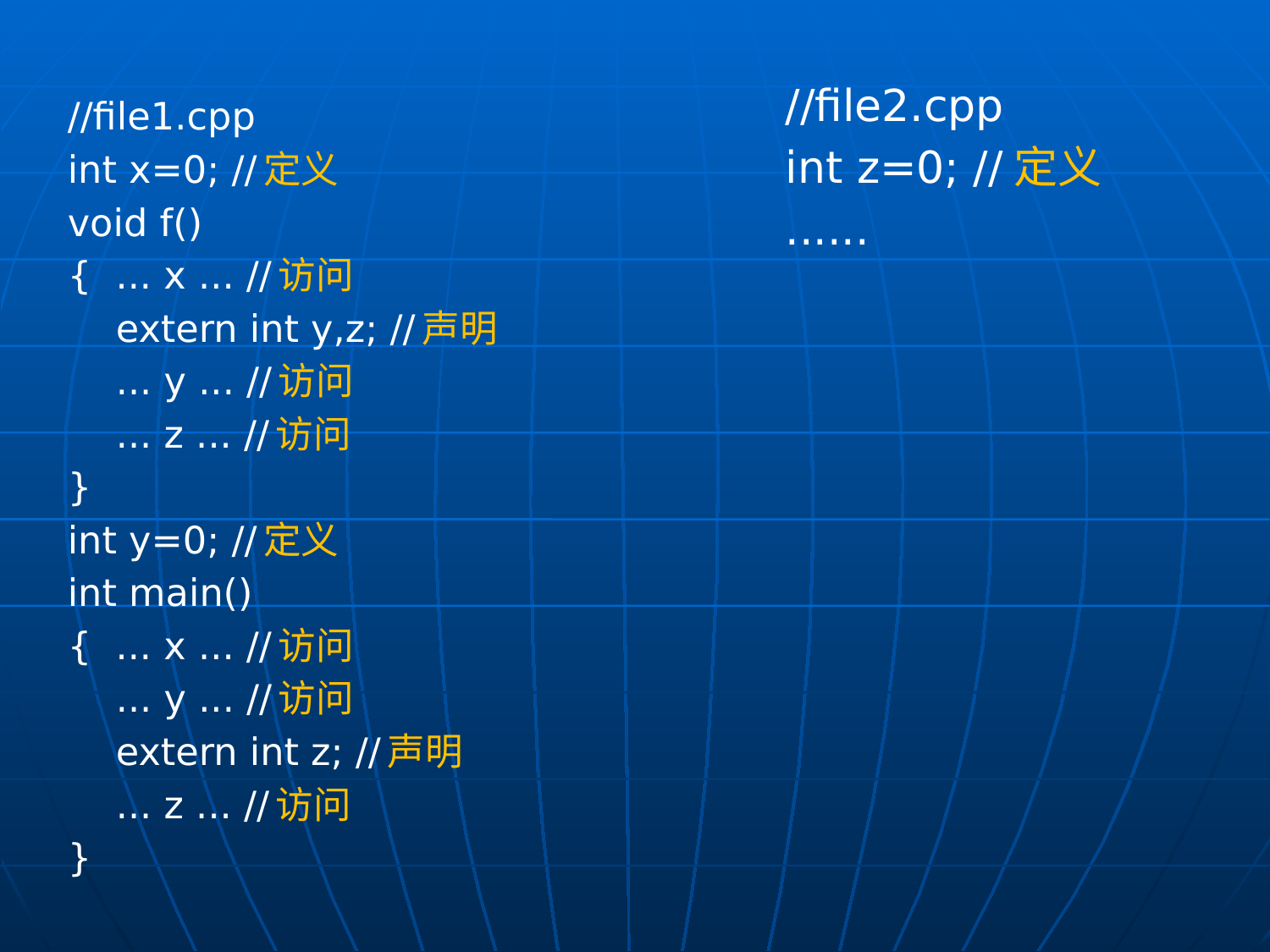

//file2.cpp
int z=0; //定义
......
//file1.cpp
int x=0; //定义
void f()
{  ... x ... //访问
    extern int y,z; //声明
    ... y ... //访问
    ... z ... //访问
}
int y=0; //定义
int main()
{  ... x ... //访问
    ... y ... //访问
    extern int z; //声明
    ... z ... //访问
}